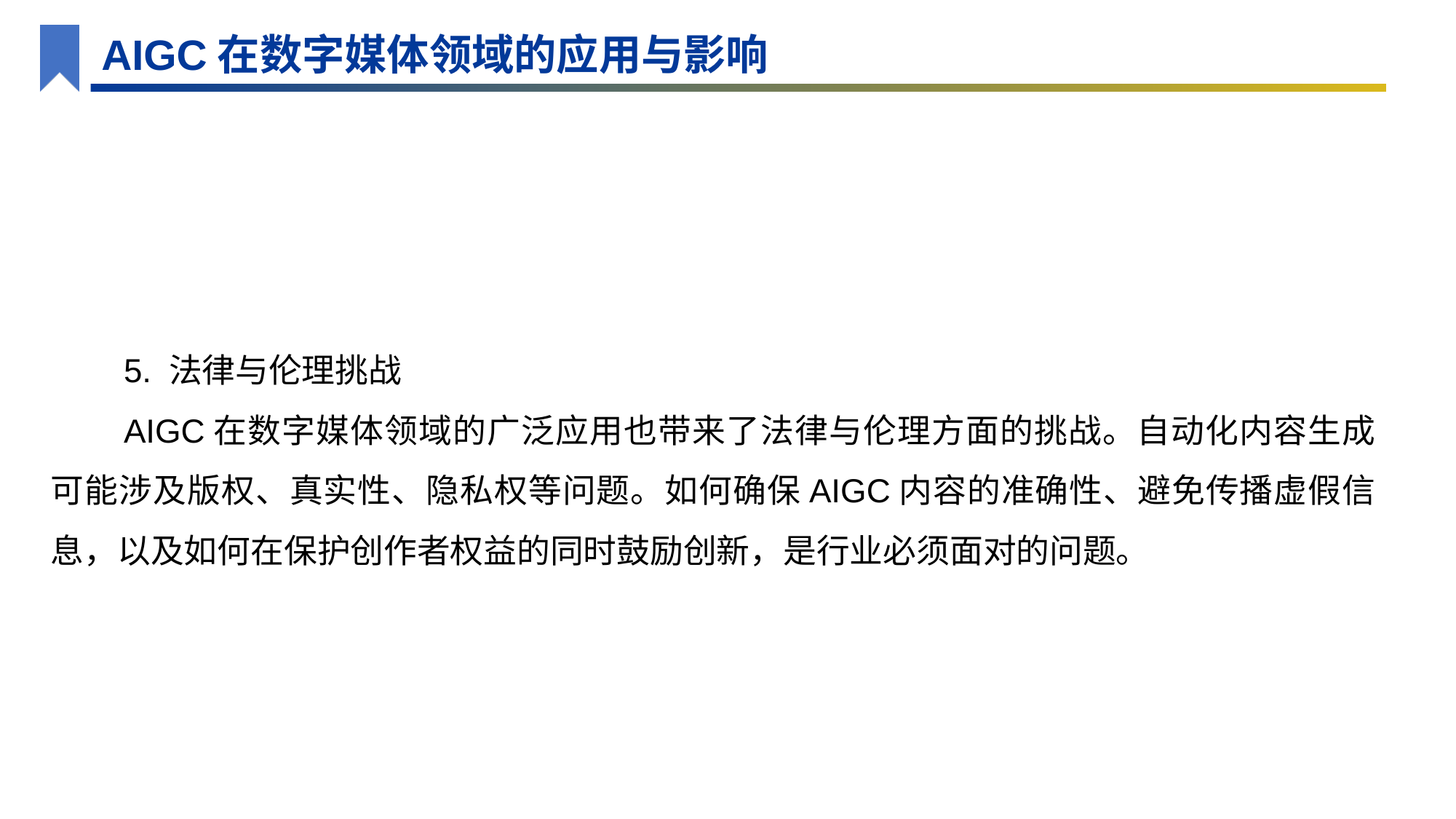

AIGC在数字媒体领域的应用与影响
5. 法律与伦理挑战
AIGC在数字媒体领域的广泛应用也带来了法律与伦理方面的挑战。自动化内容生成可能涉及版权、真实性、隐私权等问题。如何确保AIGC内容的准确性、避免传播虚假信息，以及如何在保护创作者权益的同时鼓励创新，是行业必须面对的问题。